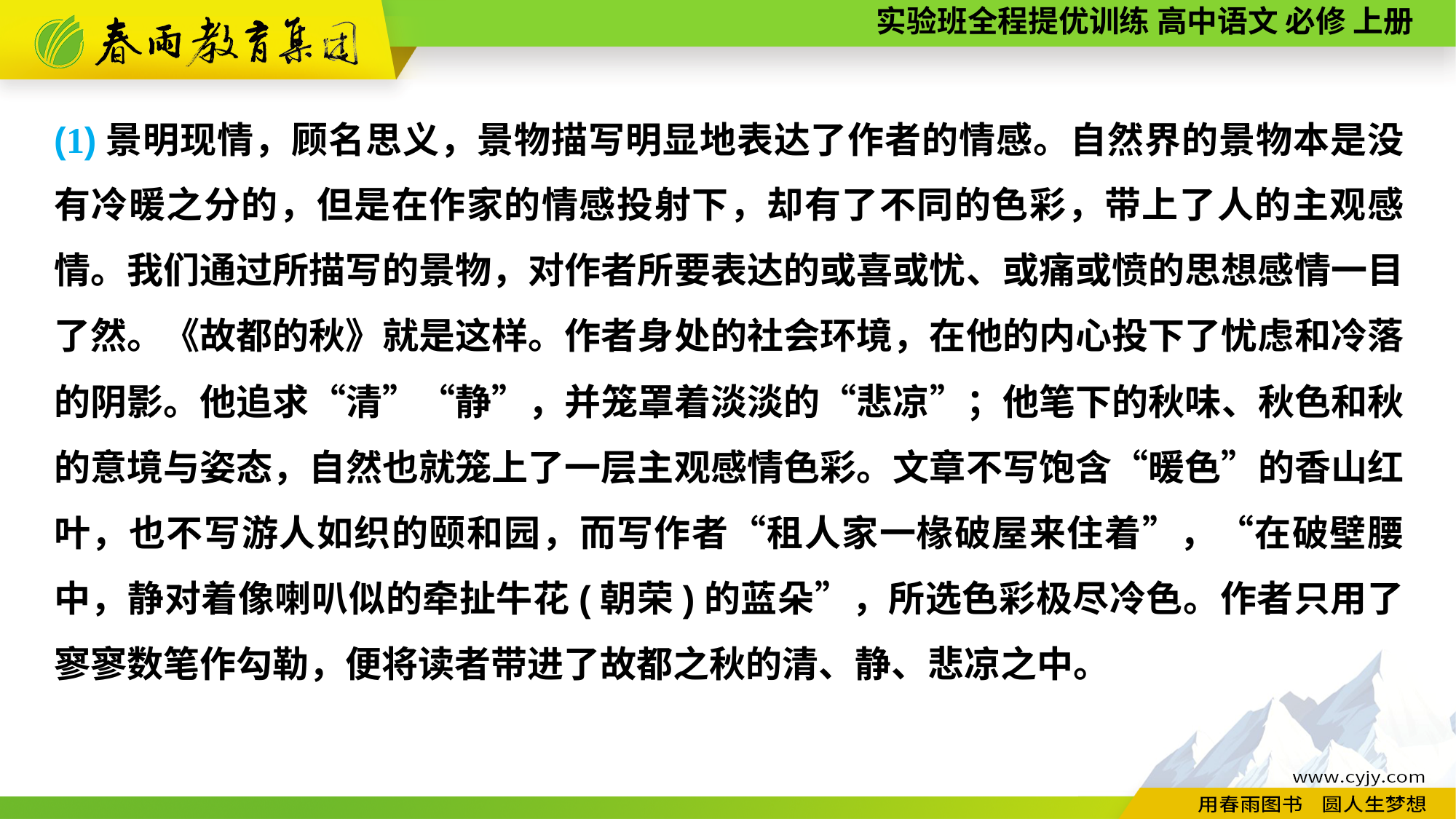

(1)景明现情，顾名思义，景物描写明显地表达了作者的情感。自然界的景物本是没有冷暖之分的，但是在作家的情感投射下，却有了不同的色彩，带上了人的主观感情。我们通过所描写的景物，对作者所要表达的或喜或忧、或痛或愤的思想感情一目了然。《故都的秋》就是这样。作者身处的社会环境，在他的内心投下了忧虑和冷落的阴影。他追求“清”“静”，并笼罩着淡淡的“悲凉”；他笔下的秋味、秋色和秋的意境与姿态，自然也就笼上了一层主观感情色彩。文章不写饱含“暖色”的香山红叶，也不写游人如织的颐和园，而写作者“租人家一椽破屋来住着”，“在破壁腰中，静对着像喇叭似的牵扯牛花(朝荣)的蓝朵”，所选色彩极尽冷色。作者只用了寥寥数笔作勾勒，便将读者带进了故都之秋的清、静、悲凉之中。